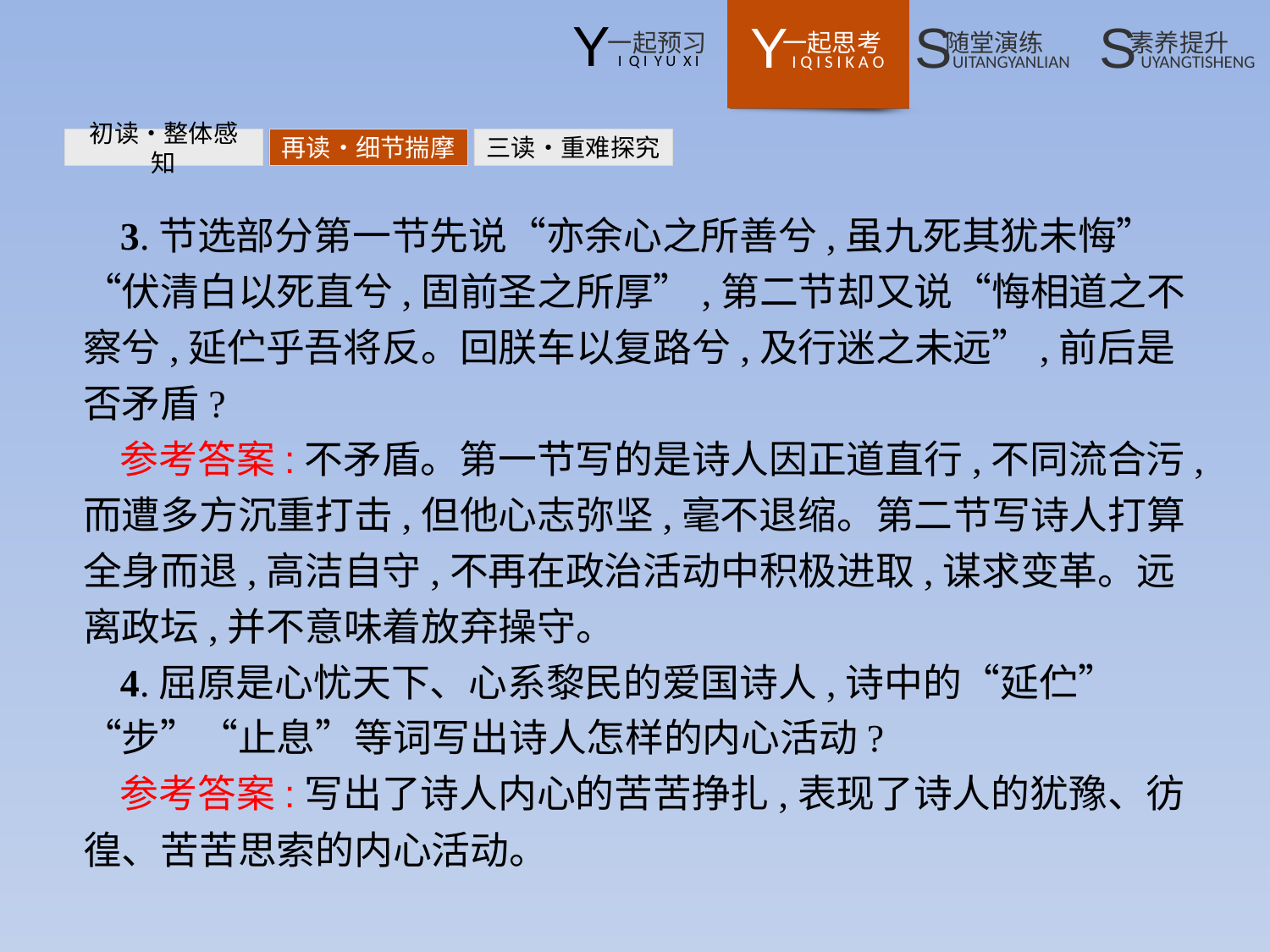

初读•整体感知
再读•细节揣摩
三读•重难探究
3.节选部分第一节先说“亦余心之所善兮,虽九死其犹未悔”“伏清白以死直兮,固前圣之所厚”,第二节却又说“悔相道之不察兮,延伫乎吾将反。回朕车以复路兮,及行迷之未远”,前后是否矛盾?
参考答案:不矛盾。第一节写的是诗人因正道直行,不同流合污,而遭多方沉重打击,但他心志弥坚,毫不退缩。第二节写诗人打算全身而退,高洁自守,不再在政治活动中积极进取,谋求变革。远离政坛,并不意味着放弃操守。
4.屈原是心忧天下、心系黎民的爱国诗人,诗中的“延伫”“步”“止息”等词写出诗人怎样的内心活动?
参考答案:写出了诗人内心的苦苦挣扎,表现了诗人的犹豫、彷徨、苦苦思索的内心活动。